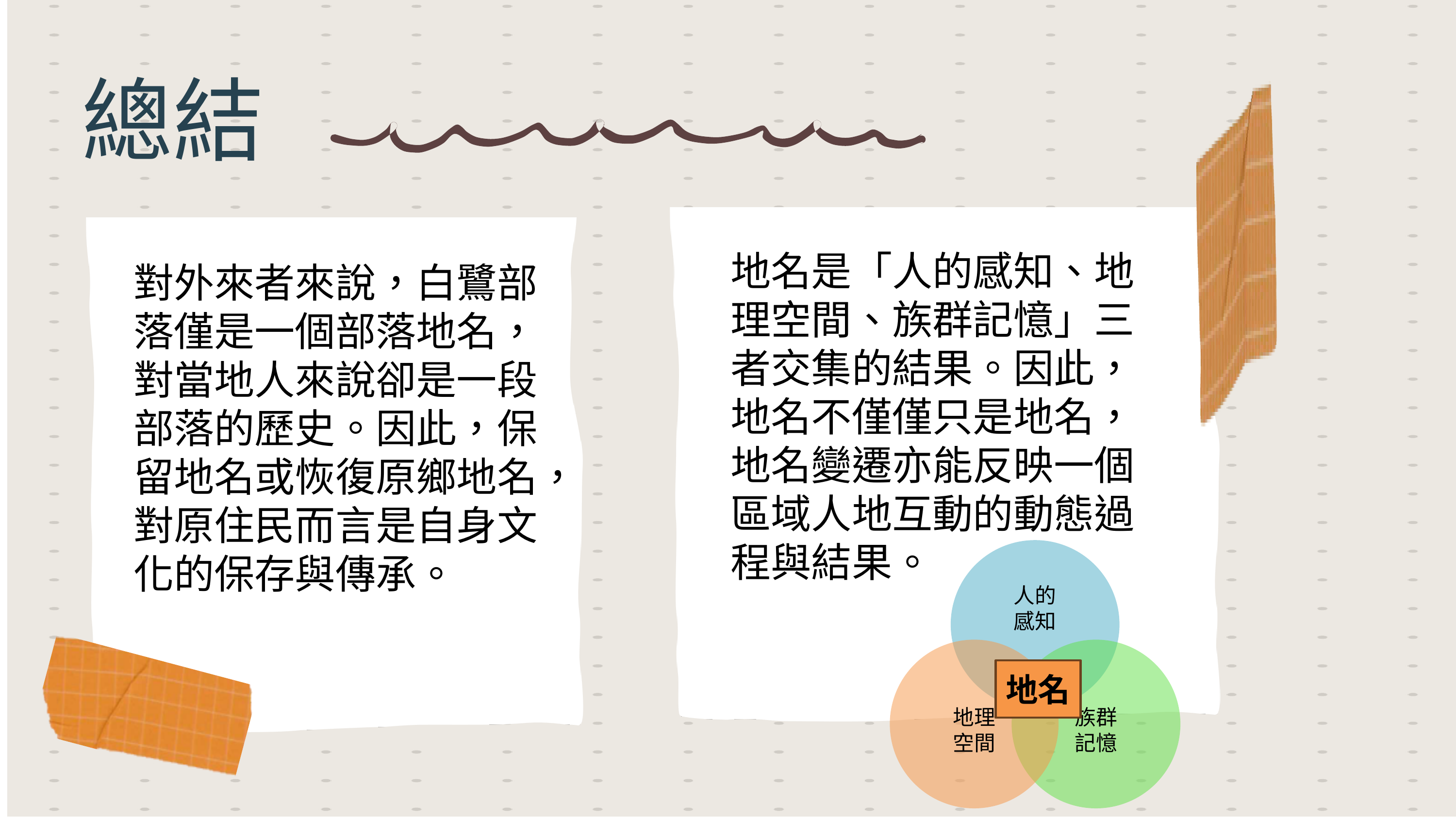

總結

地名是「人的感知、地理空間、族群記憶」三者交集的結果。因此，地名不僅僅只是地名，地名變遷亦能反映一個區域人地互動的動態過程與結果。
對外來者來說，白鷺部落僅是一個部落地名，對當地人來說卻是一段部落的歷史。因此，保留地名或恢復原鄉地名，對原住民而言是自身文化的保存與傳承。

人的
感知
族群
記憶
地理
空間

地名